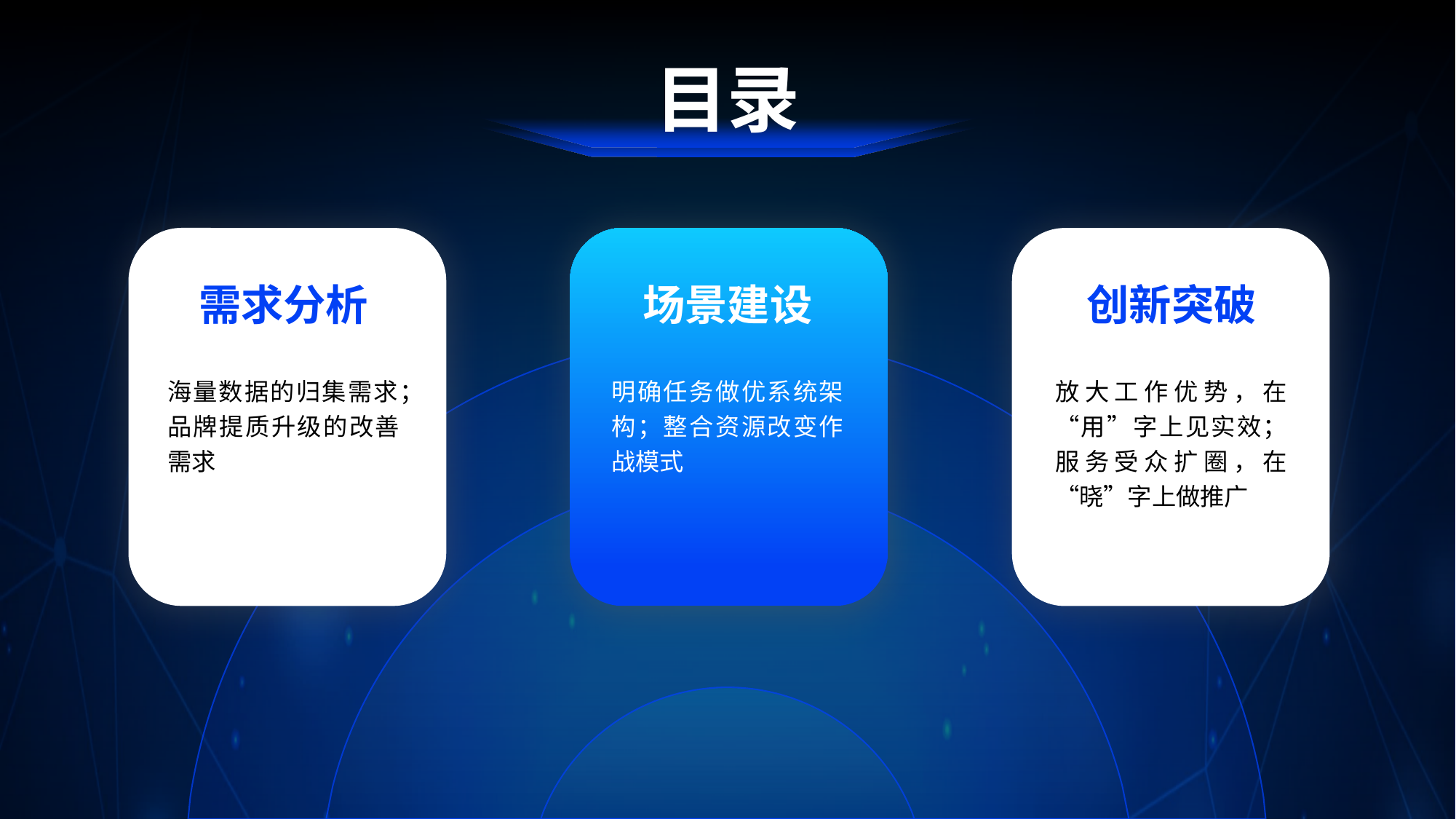

需求分析
场景建设
创新突破
海量数据的归集需求；品牌提质升级的改善需求
明确任务做优系统架构；整合资源改变作战模式
放大工作优势，在“用”字上见实效；服务受众扩圈，在“晓”字上做推广